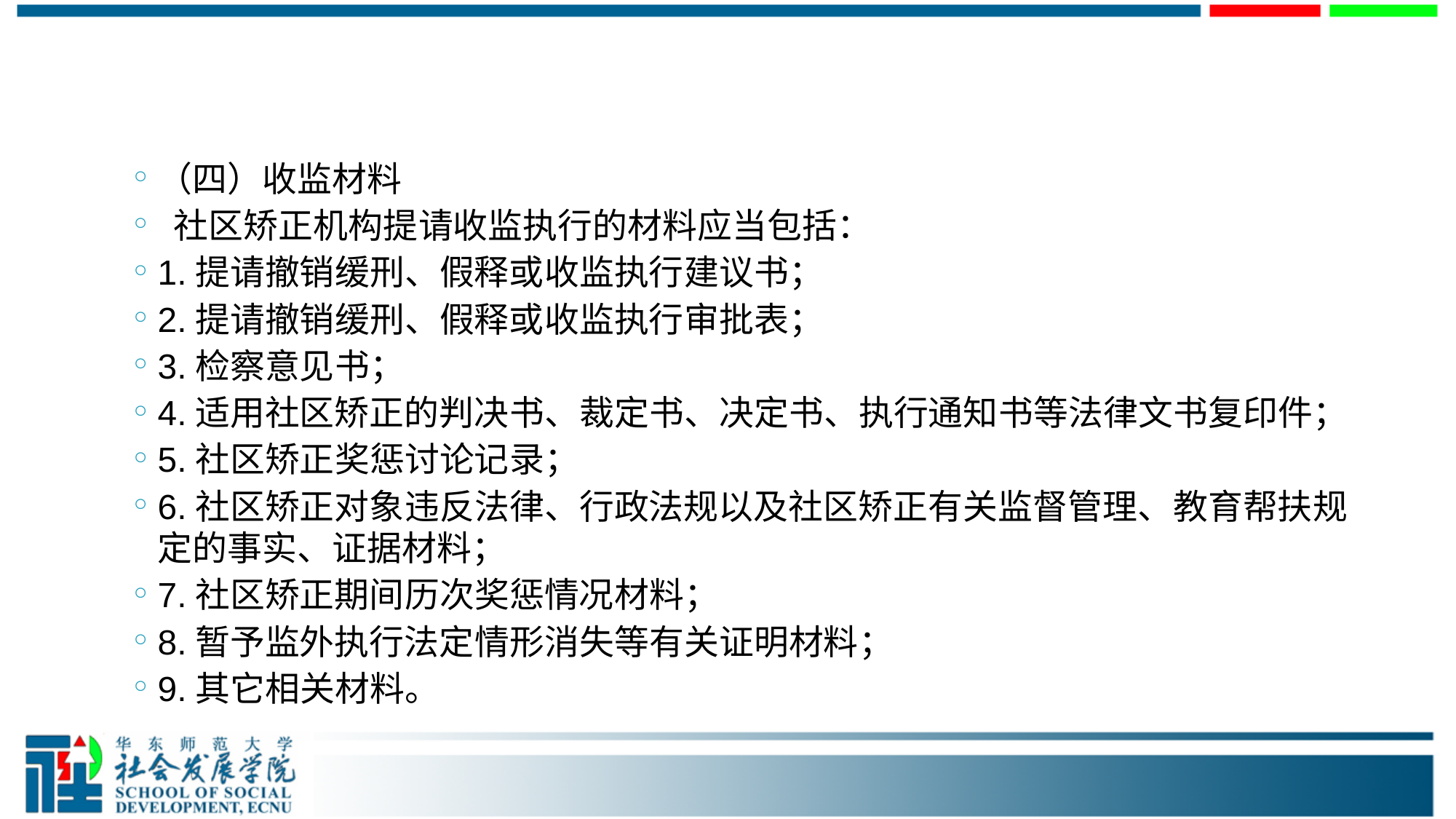

#
（四）收监材料
 社区矫正机构提请收监执行的材料应当包括：
1.提请撤销缓刑、假释或收监执行建议书；
2.提请撤销缓刑、假释或收监执行审批表；
3.检察意见书；
4.适用社区矫正的判决书、裁定书、决定书、执行通知书等法律文书复印件；
5.社区矫正奖惩讨论记录；
6.社区矫正对象违反法律、行政法规以及社区矫正有关监督管理、教育帮扶规定的事实、证据材料；
7.社区矫正期间历次奖惩情况材料；
8.暂予监外执行法定情形消失等有关证明材料；
9.其它相关材料。